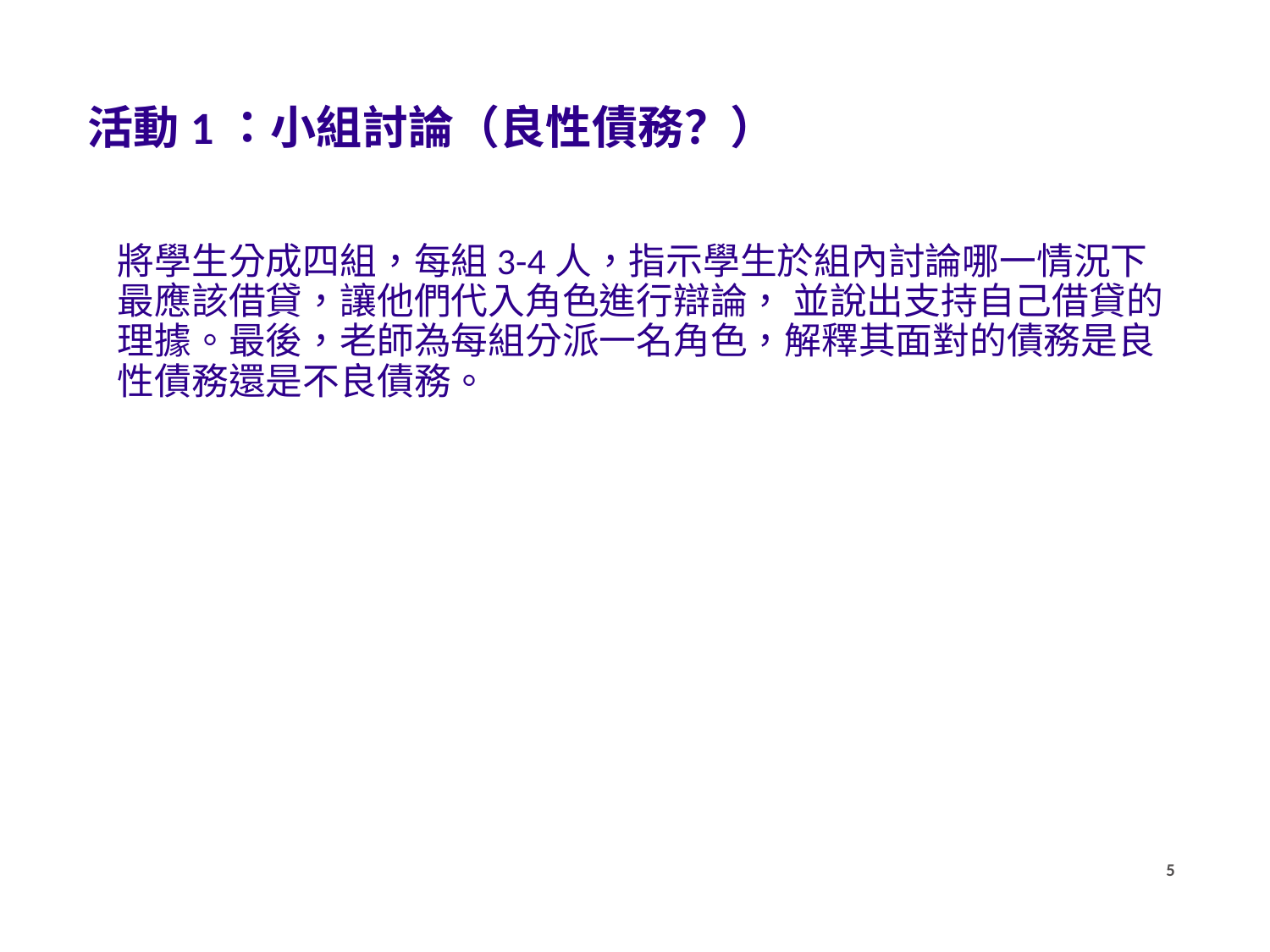

活動1：小組討論（良性債務？）
將學生分成四組，每組3-4人，指示學生於組內討論哪一情況下最應該借貸，讓他們代入角色進行辯論， 並說出支持自己借貸的理據。最後，老師為每組分派一名角色，解釋其面對的債務是良性債務還是不良債務。